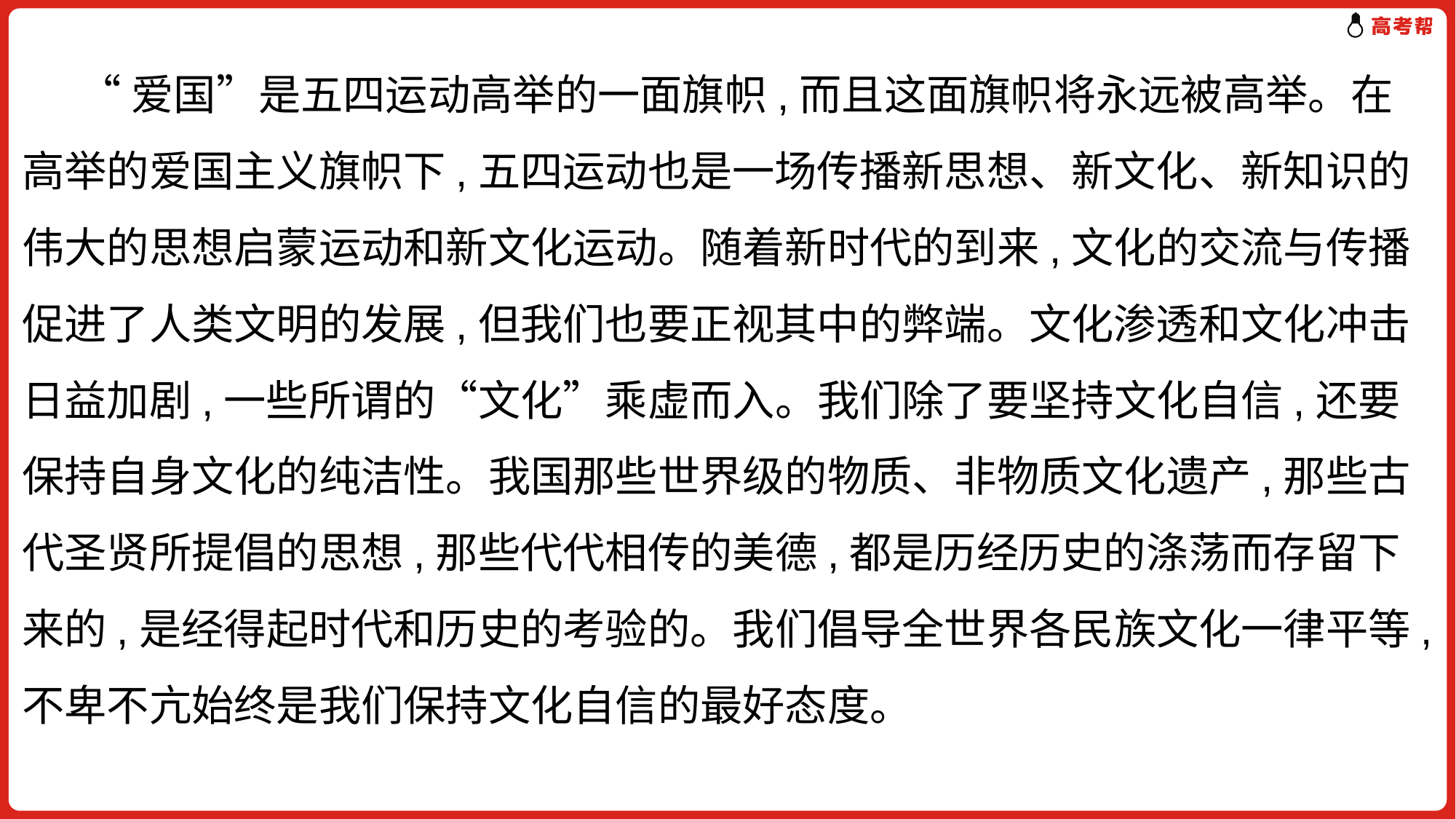

“爱国”是五四运动高举的一面旗帜,而且这面旗帜将永远被高举。在高举的爱国主义旗帜下,五四运动也是一场传播新思想、新文化、新知识的伟大的思想启蒙运动和新文化运动。随着新时代的到来,文化的交流与传播促进了人类文明的发展,但我们也要正视其中的弊端。文化渗透和文化冲击日益加剧,一些所谓的“文化”乘虚而入。我们除了要坚持文化自信,还要保持自身文化的纯洁性。我国那些世界级的物质、非物质文化遗产,那些古代圣贤所提倡的思想,那些代代相传的美德,都是历经历史的涤荡而存留下来的,是经得起时代和历史的考验的。我们倡导全世界各民族文化一律平等,不卑不亢始终是我们保持文化自信的最好态度。